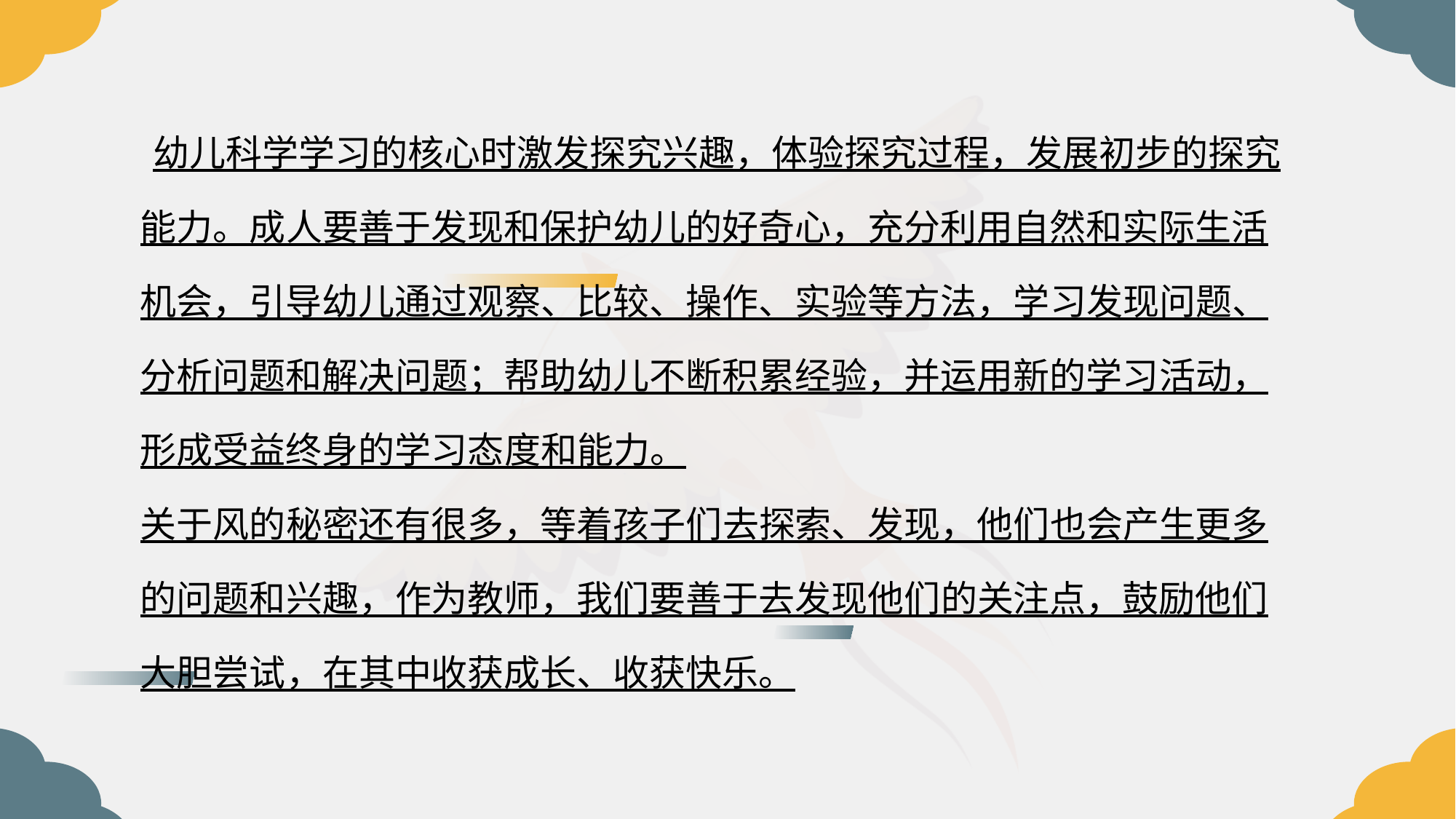

幼儿科学学习的核心时激发探究兴趣，体验探究过程，发展初步的探究能力。成人要善于发现和保护幼儿的好奇心，充分利用自然和实际生活机会，引导幼儿通过观察、比较、操作、实验等方法，学习发现问题、分析问题和解决问题；帮助幼儿不断积累经验，并运用新的学习活动，形成受益终身的学习态度和能力。
关于风的秘密还有很多，等着孩子们去探索、发现，他们也会产生更多的问题和兴趣，作为教师，我们要善于去发现他们的关注点，鼓励他们大胆尝试，在其中收获成长、收获快乐。